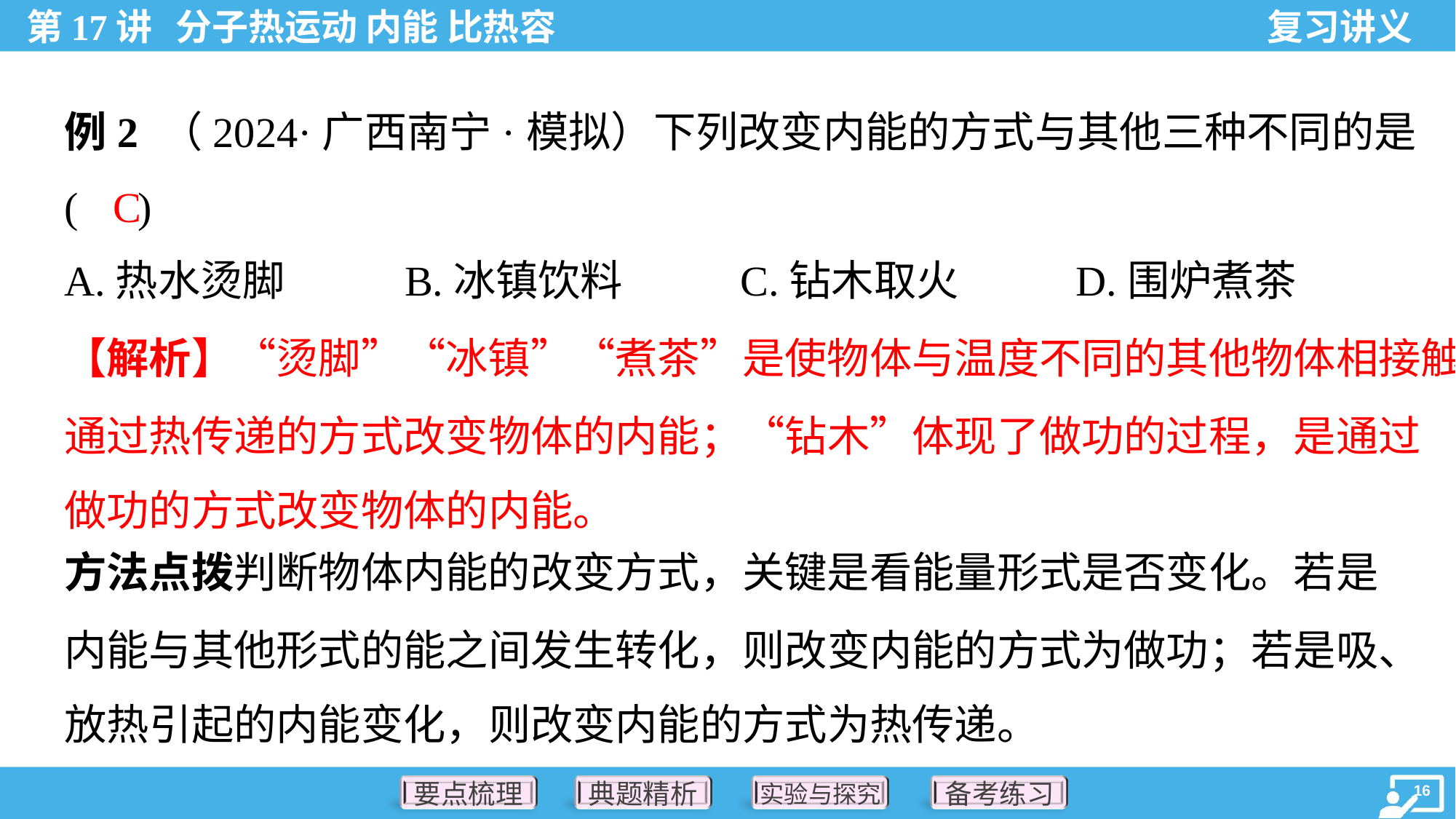

例2 （2024·广西南宁·模拟）下列改变内能的方式与其他三种不同的是
(     )
C
A.热水烫脚	B.冰镇饮料	C.钻木取火	D.围炉煮茶
【解析】“烫脚”“冰镇”“煮茶”是使物体与温度不同的其他物体相接触，
通过热传递的方式改变物体的内能；“钻木”体现了做功的过程，是通过
做功的方式改变物体的内能。
方法点拨判断物体内能的改变方式，关键是看能量形式是否变化。若是
内能与其他形式的能之间发生转化，则改变内能的方式为做功；若是吸、
放热引起的内能变化，则改变内能的方式为热传递。